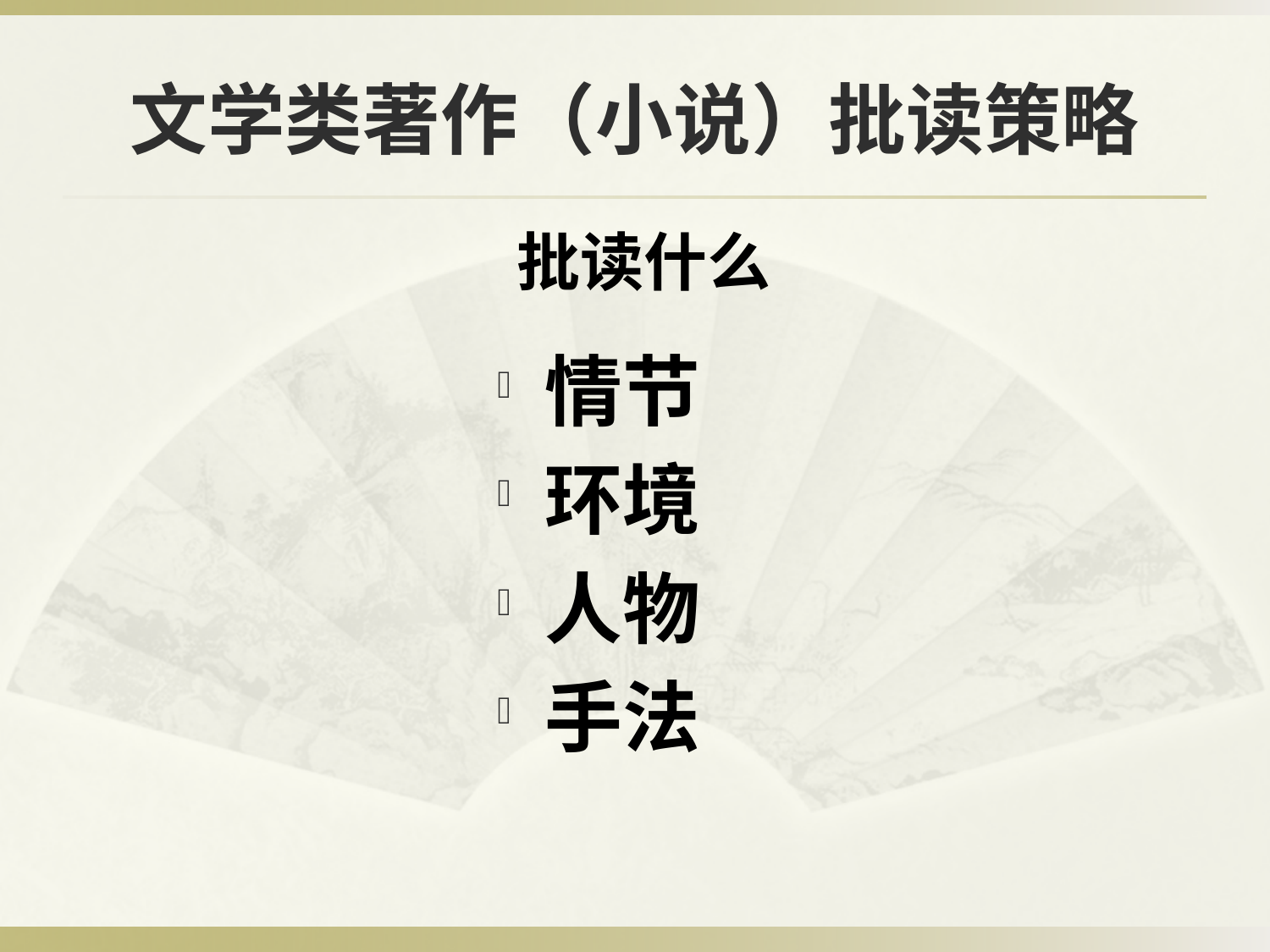

# 文学类著作（小说）批读策略
       批读什么
情节
环境
人物
手法